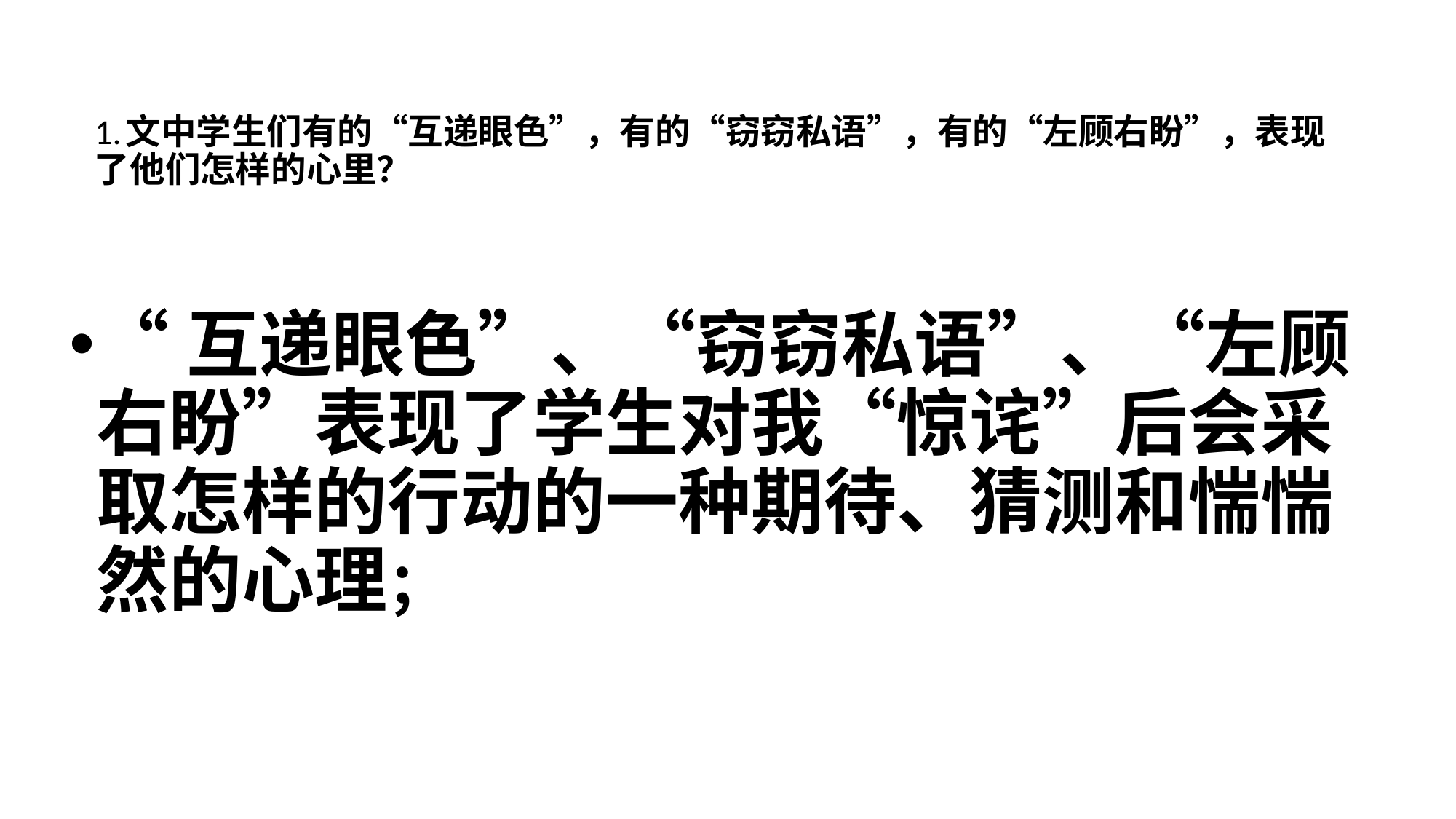

# 1.文中学生们有的“互递眼色”，有的“窃窃私语”，有的“左顾右盼”，表现了他们怎样的心里？
“互递眼色”、“窃窃私语”、“左顾右盼”表现了学生对我“惊诧”后会采取怎样的行动的一种期待、猜测和惴惴然的心理；